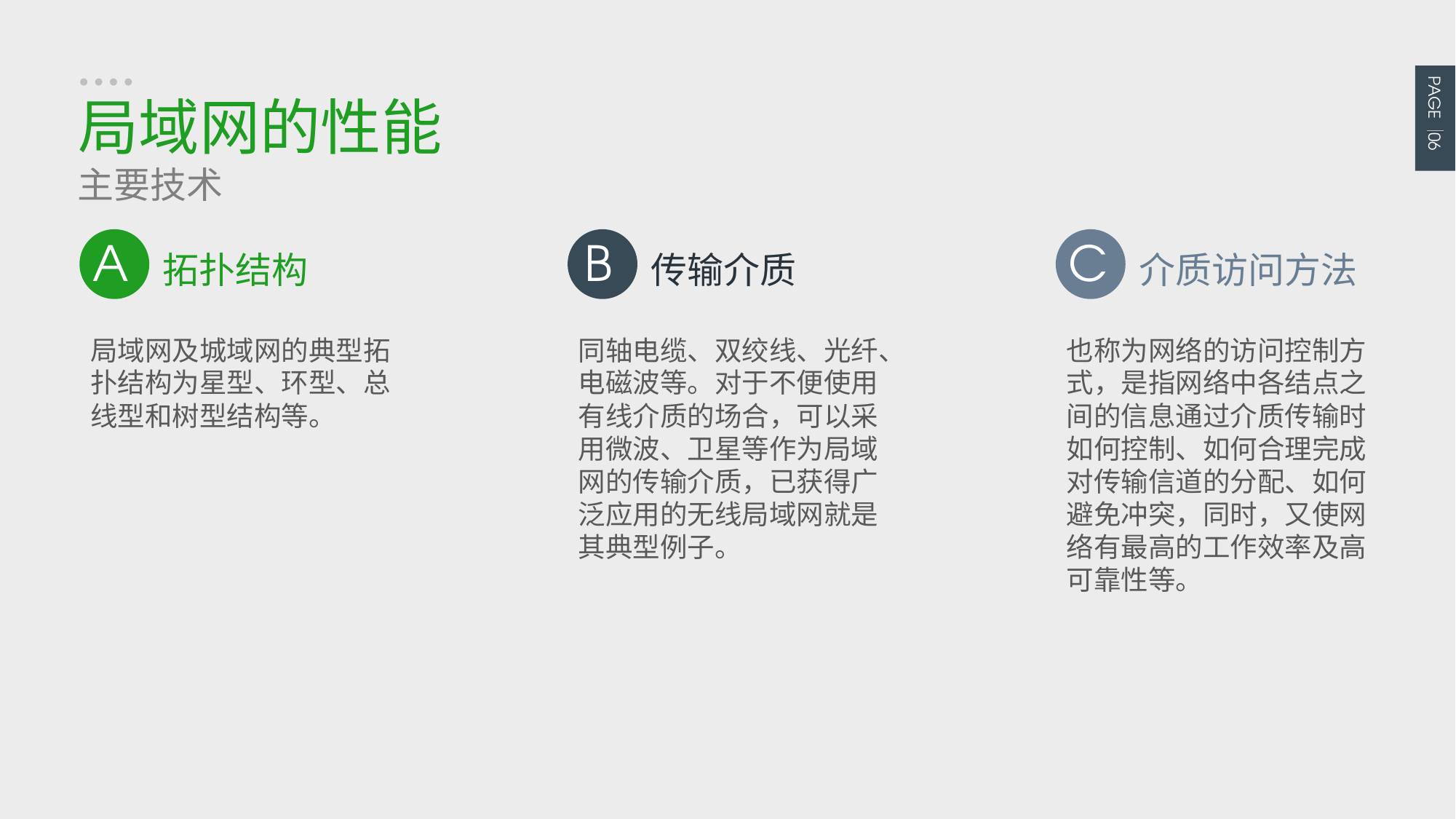

PAGE   06
局域网的性能
主要技术
B

传输介质
同轴电缆、双绞线、光纤、电磁波等。对于不便使用有线介质的场合，可以采用微波、卫星等作为局域网的传输介质，已获得广泛应用的无线局域网就是其典型例子。
C

介质访问方法
也称为网络的访问控制方式，是指网络中各结点之间的信息通过介质传输时如何控制、如何合理完成对传输信道的分配、如何避免冲突，同时，又使网络有最高的工作效率及高可靠性等。
A

拓扑结构
局域网及城域网的典型拓扑结构为星型、环型、总线型和树型结构等。